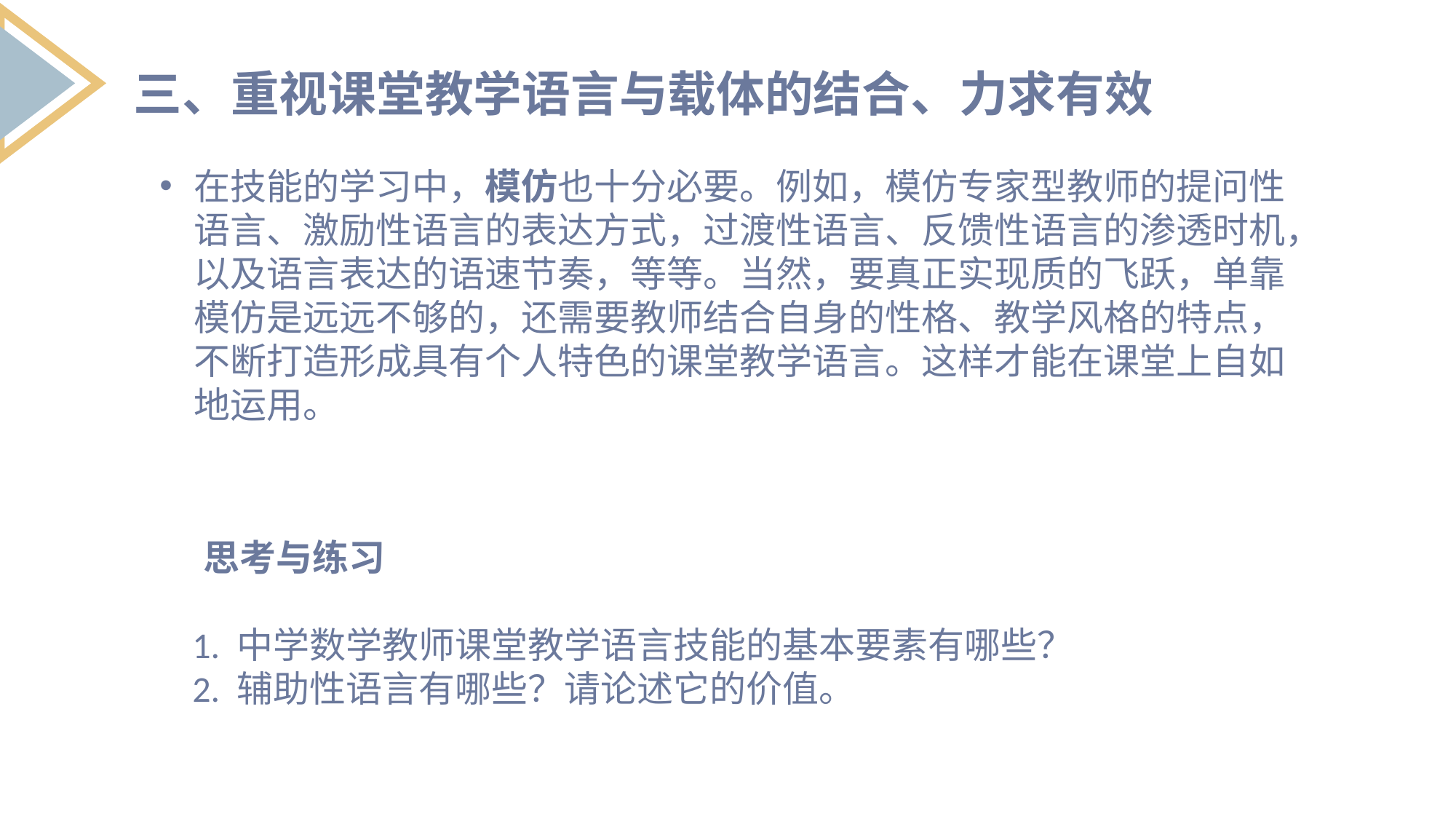

三、重视课堂教学语言与载体的结合、力求有效
在技能的学习中，模仿也十分必要。例如，模仿专家型教师的提问性语言、激励性语言的表达方式，过渡性语言、反馈性语言的渗透时机，以及语言表达的语速节奏，等等。当然，要真正实现质的飞跃，单靠模仿是远远不够的，还需要教师结合自身的性格、教学风格的特点，不断打造形成具有个人特色的课堂教学语言。这样才能在课堂上自如地运用。

      思考与练习

    1. 中学数学教师课堂教学语言技能的基本要素有哪些？
    2. 辅助性语言有哪些？请论述它的价值。